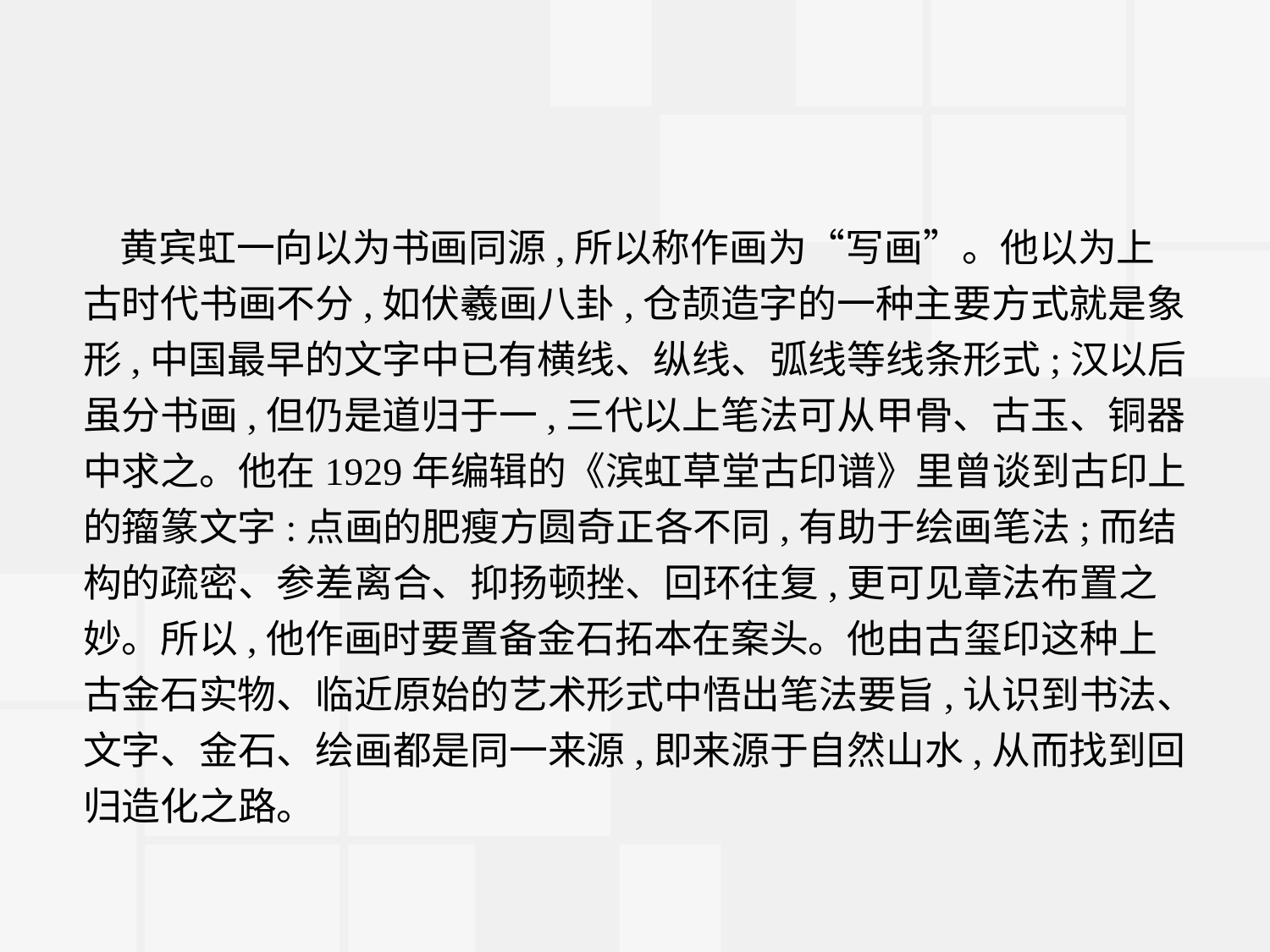

黄宾虹一向以为书画同源,所以称作画为“写画”。他以为上古时代书画不分,如伏羲画八卦,仓颉造字的一种主要方式就是象形,中国最早的文字中已有横线、纵线、弧线等线条形式;汉以后虽分书画,但仍是道归于一,三代以上笔法可从甲骨、古玉、铜器中求之。他在1929年编辑的《滨虹草堂古印谱》里曾谈到古印上的籀篆文字:点画的肥瘦方圆奇正各不同,有助于绘画笔法;而结构的疏密、参差离合、抑扬顿挫、回环往复,更可见章法布置之妙。所以,他作画时要置备金石拓本在案头。他由古玺印这种上古金石实物、临近原始的艺术形式中悟出笔法要旨,认识到书法、文字、金石、绘画都是同一来源,即来源于自然山水,从而找到回归造化之路。